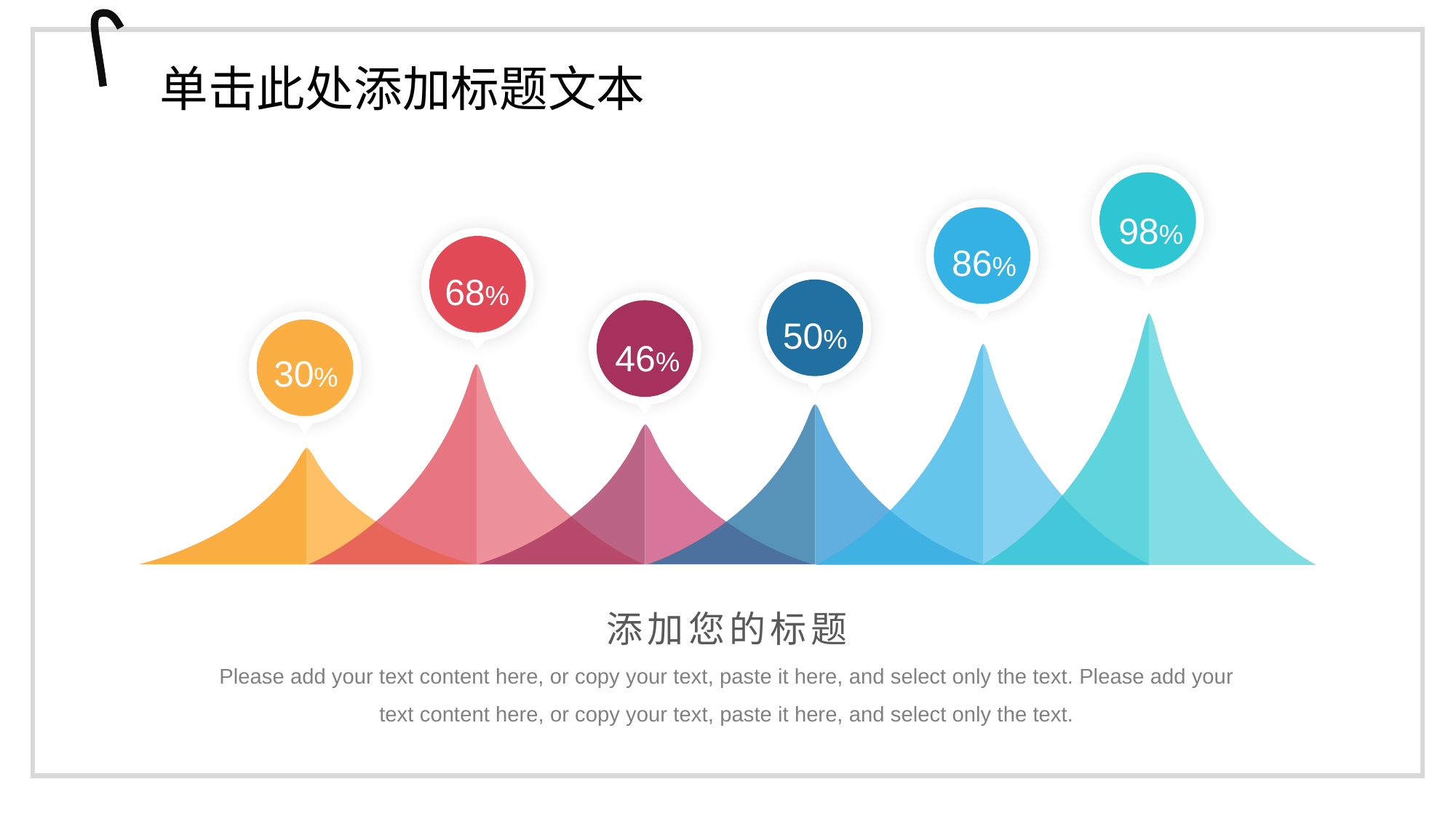

单击此处添加标题文本

98%

86%

68%

50%

46%

30%

添加您的标题
Please add your text content here, or copy your text, paste it here, and select only the text. Please add your text content here, or copy your text, paste it here, and select only the text.